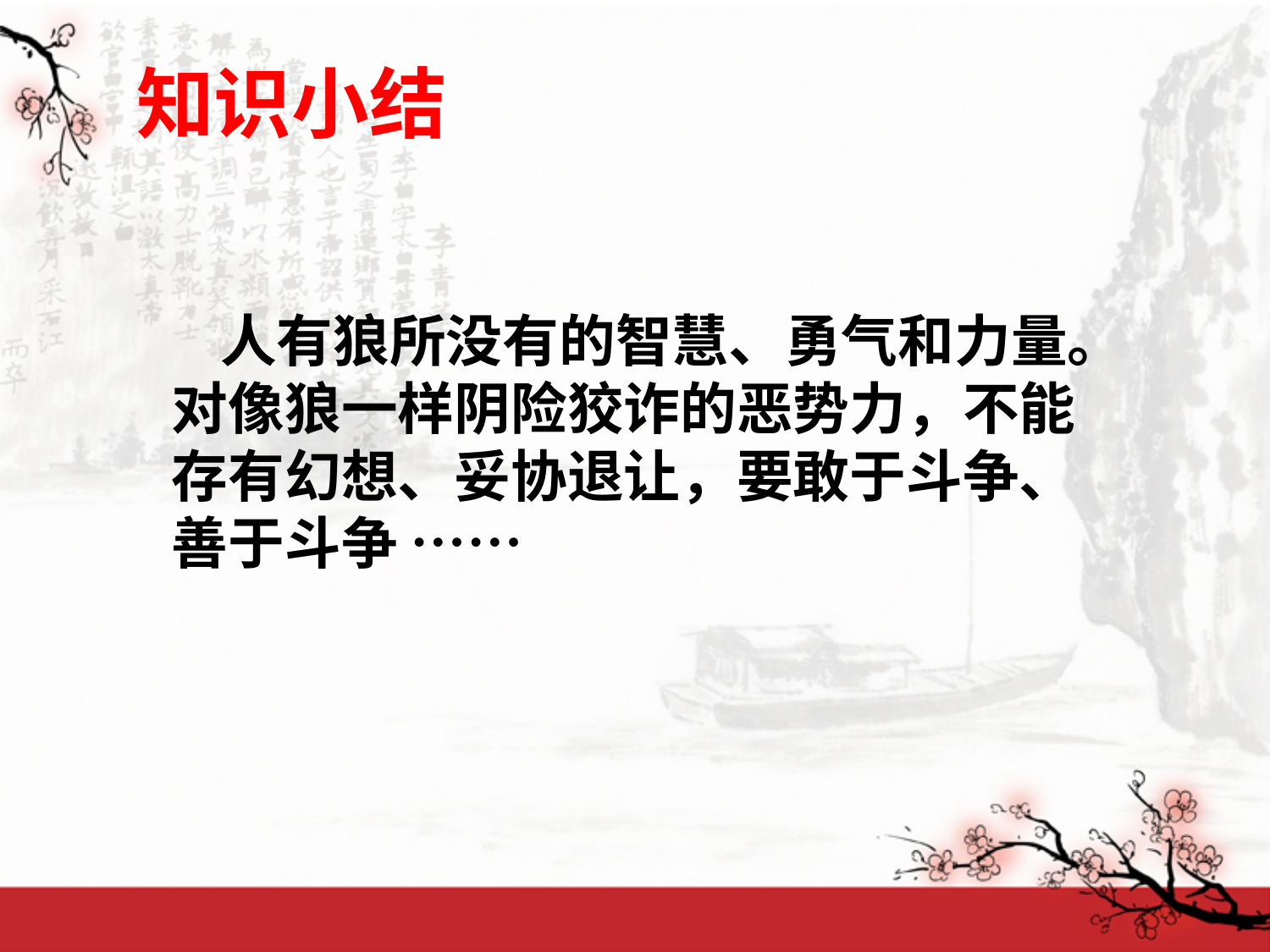

知识小结
    人有狼所没有的智慧、勇气和力量。对像狼一样阴险狡诈的恶势力，不能存有幻想、妥协退让，要敢于斗争、善于斗争 ……